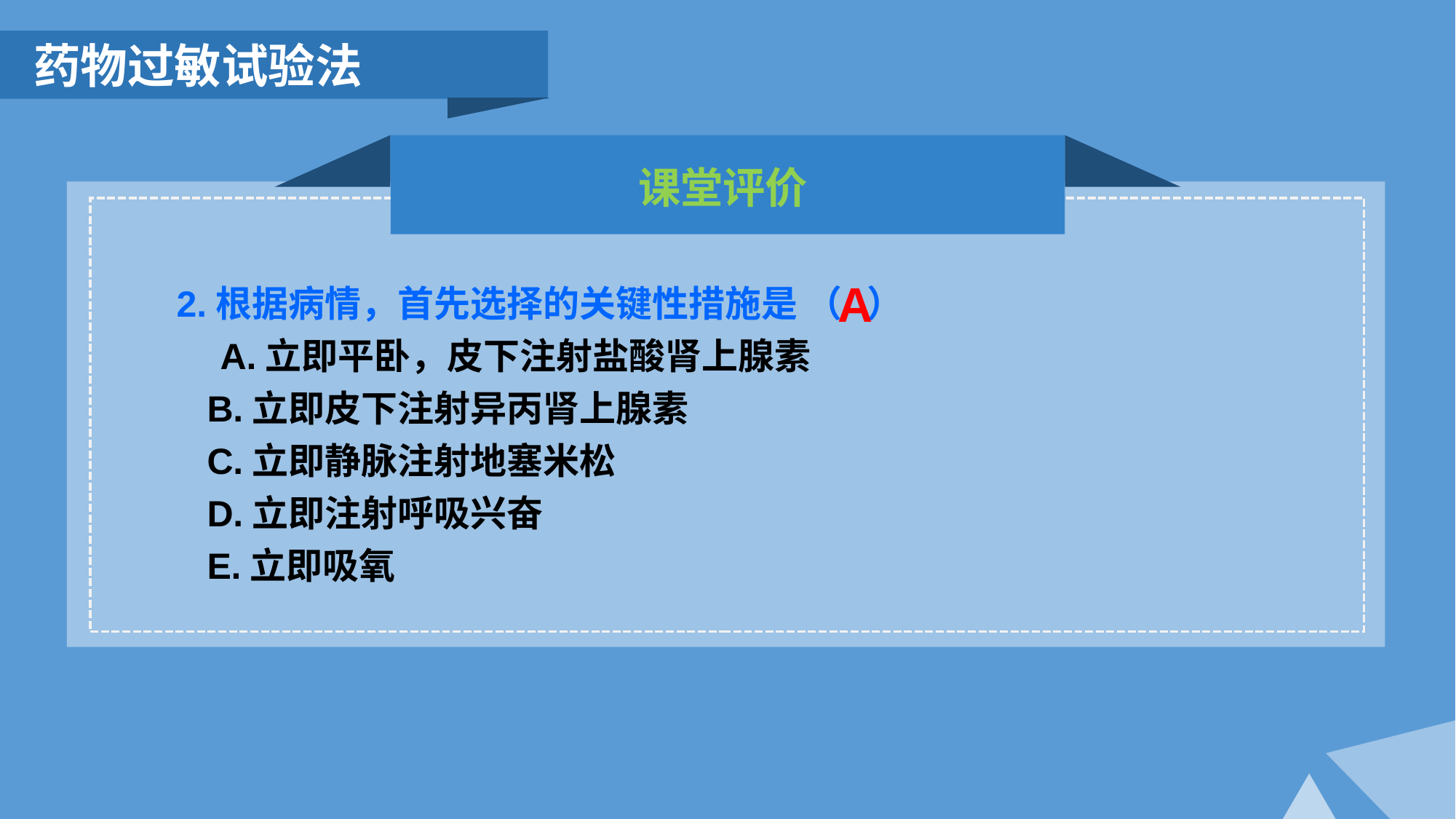

药物过敏试验法

课堂评价

A
2.根据病情，首先选择的关键性措施是 （   ）
  A.立即平卧，皮下注射盐酸肾上腺素
   B.立即皮下注射异丙肾上腺素
   C.立即静脉注射地塞米松
   D.立即注射呼吸兴奋
   E.立即吸氧